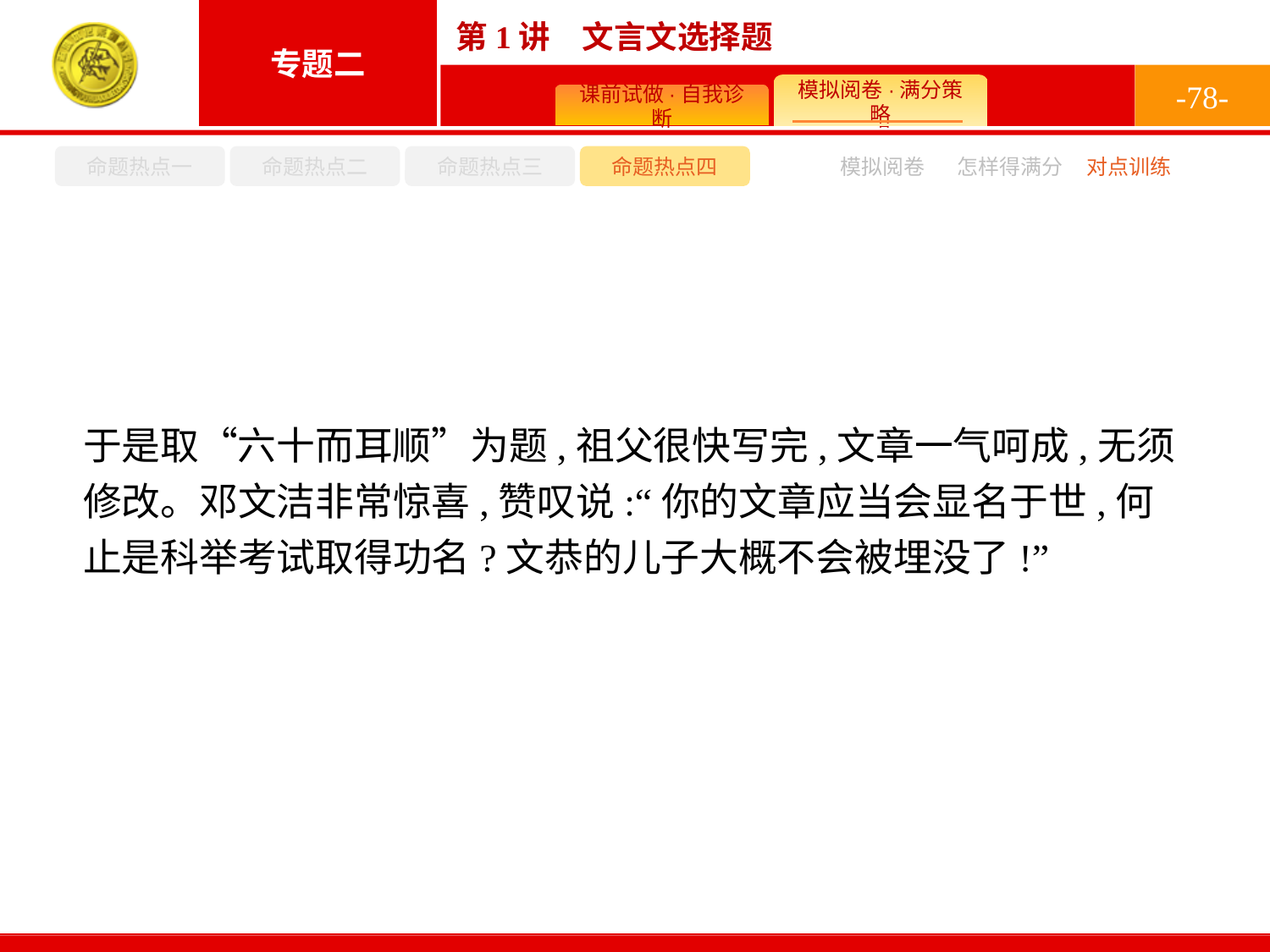

-78-
命题热点一
命题热点二
命题热点三
命题热点四
模拟阅卷
怎样得满分
对点训练
于是取“六十而耳顺”为题,祖父很快写完,文章一气呵成,无须修改。邓文洁非常惊喜,赞叹说:“你的文章应当会显名于世,何止是科举考试取得功名?文恭的儿子大概不会被埋没了!”